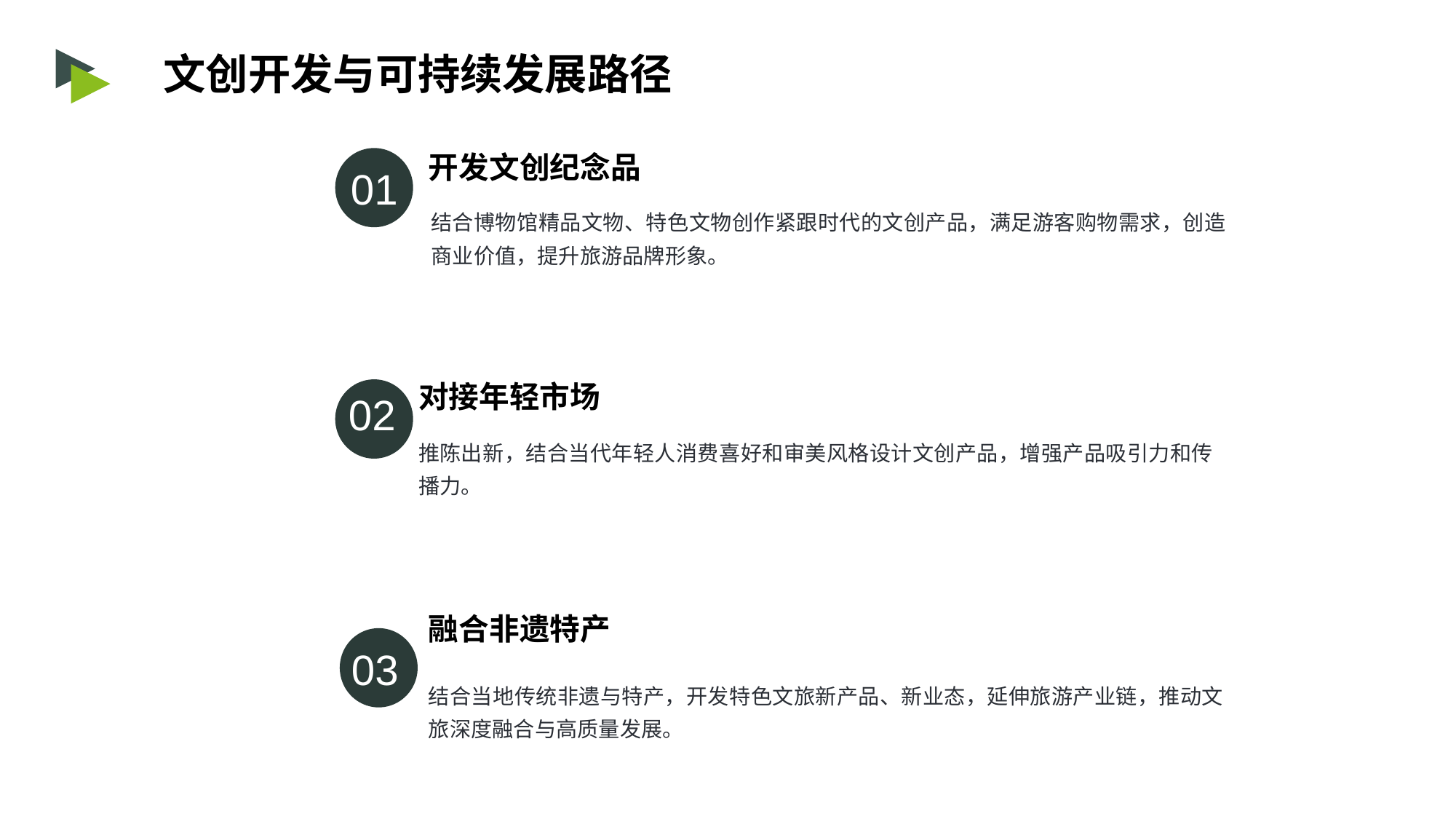

文创开发与可持续发展路径

开发文创纪念品

01
结合博物馆精品文物、特色文物创作紧跟时代的文创产品，满足游客购物需求，创造商业价值，提升旅游品牌形象。
对接年轻市场

02
推陈出新，结合当代年轻人消费喜好和审美风格设计文创产品，增强产品吸引力和传播力。
融合非遗特产

03
结合当地传统非遗与特产，开发特色文旅新产品、新业态，延伸旅游产业链，推动文旅深度融合与高质量发展。